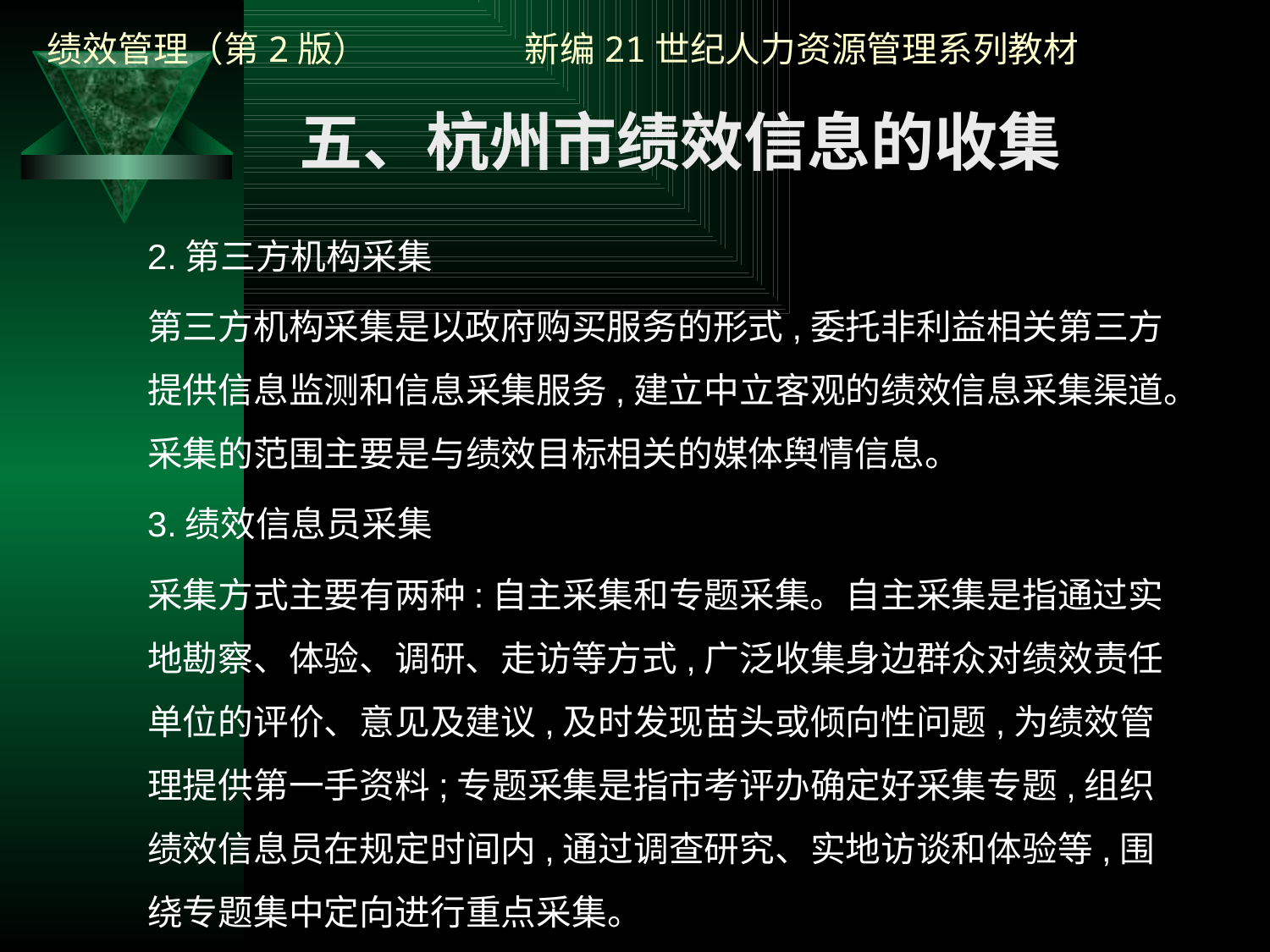

五、杭州市绩效信息的收集
2.第三方机构采集
第三方机构采集是以政府购买服务的形式,委托非利益相关第三方提供信息监测和信息采集服务,建立中立客观的绩效信息采集渠道。采集的范围主要是与绩效目标相关的媒体舆情信息。
3.绩效信息员采集
采集方式主要有两种:自主采集和专题采集。自主采集是指通过实地勘察、体验、调研、走访等方式,广泛收集身边群众对绩效责任单位的评价、意见及建议,及时发现苗头或倾向性问题,为绩效管理提供第一手资料;专题采集是指市考评办确定好采集专题,组织绩效信息员在规定时间内,通过调查研究、实地访谈和体验等,围绕专题集中定向进行重点采集。